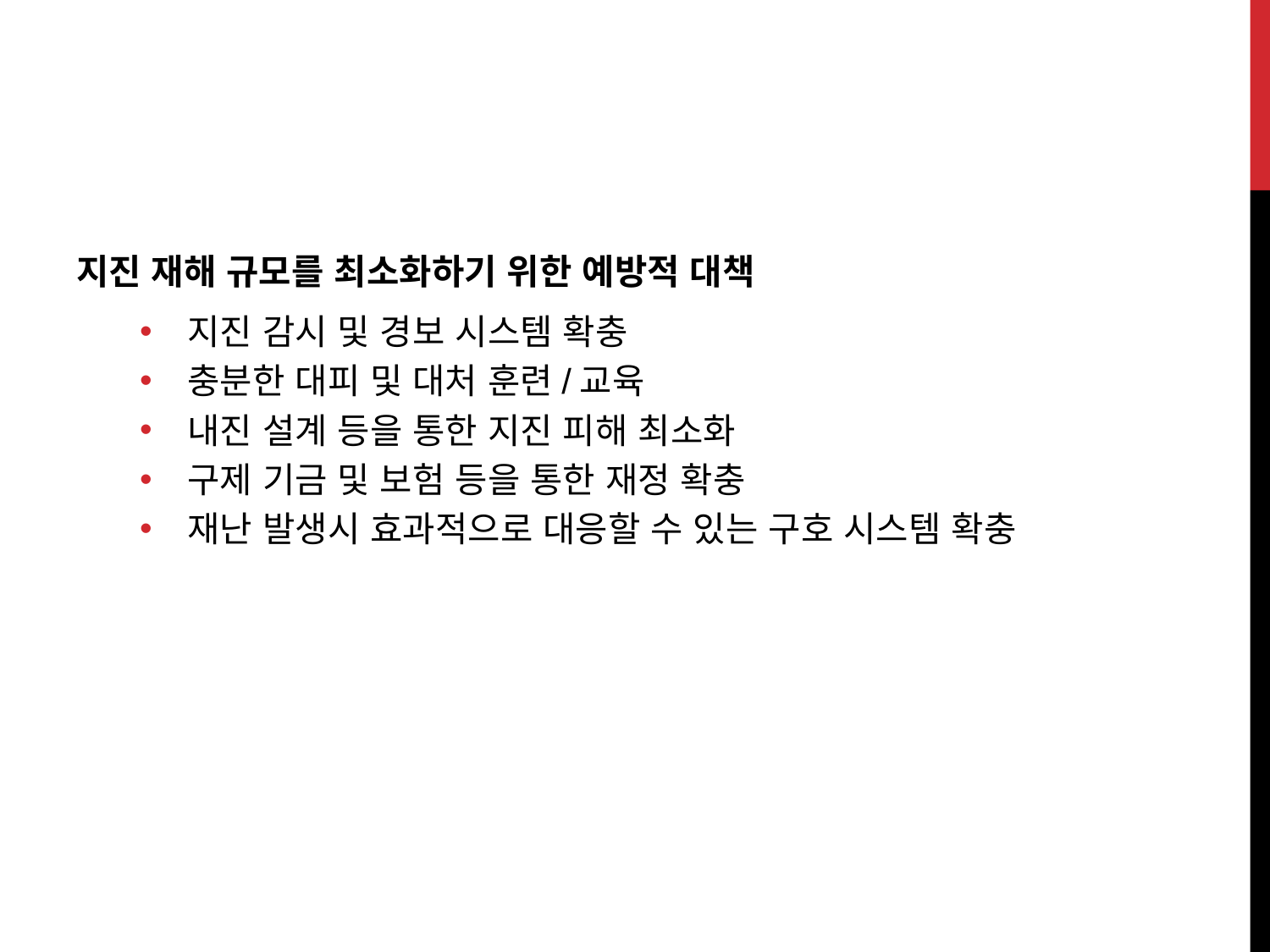

지진 재해 규모를 최소화하기 위한 예방적 대책
지진 감시 및 경보 시스템 확충
충분한 대피 및 대처 훈련/교육
내진 설계 등을 통한 지진 피해 최소화
구제 기금 및 보험 등을 통한 재정 확충
재난 발생시 효과적으로 대응할 수 있는 구호 시스템 확충